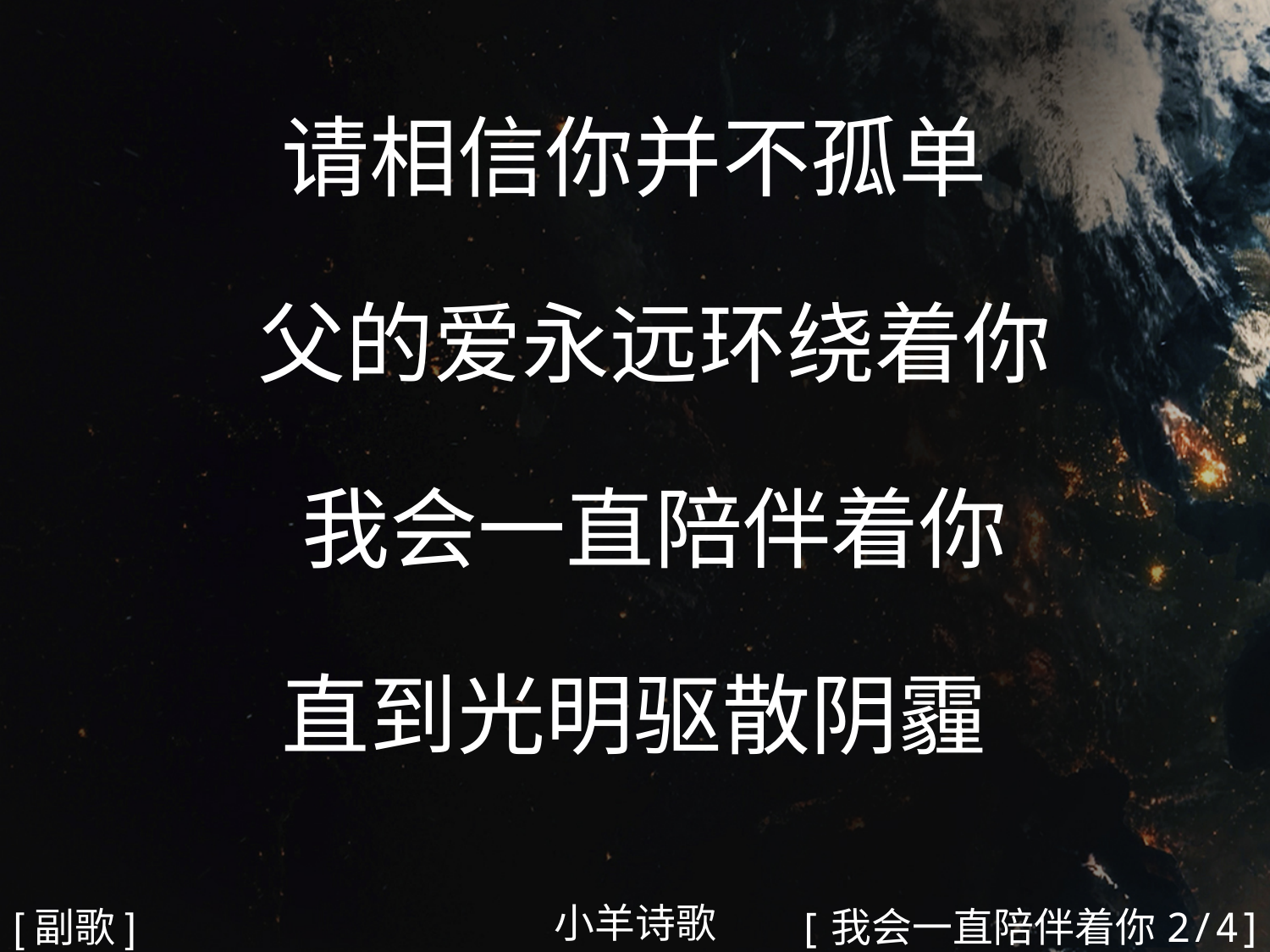

请相信你并不孤单

 父的爱永远环绕着你

 我会一直陪伴着你

直到光明驱散阴霾

#

小羊诗歌
[副歌]
[我会一直陪伴着你2/4]